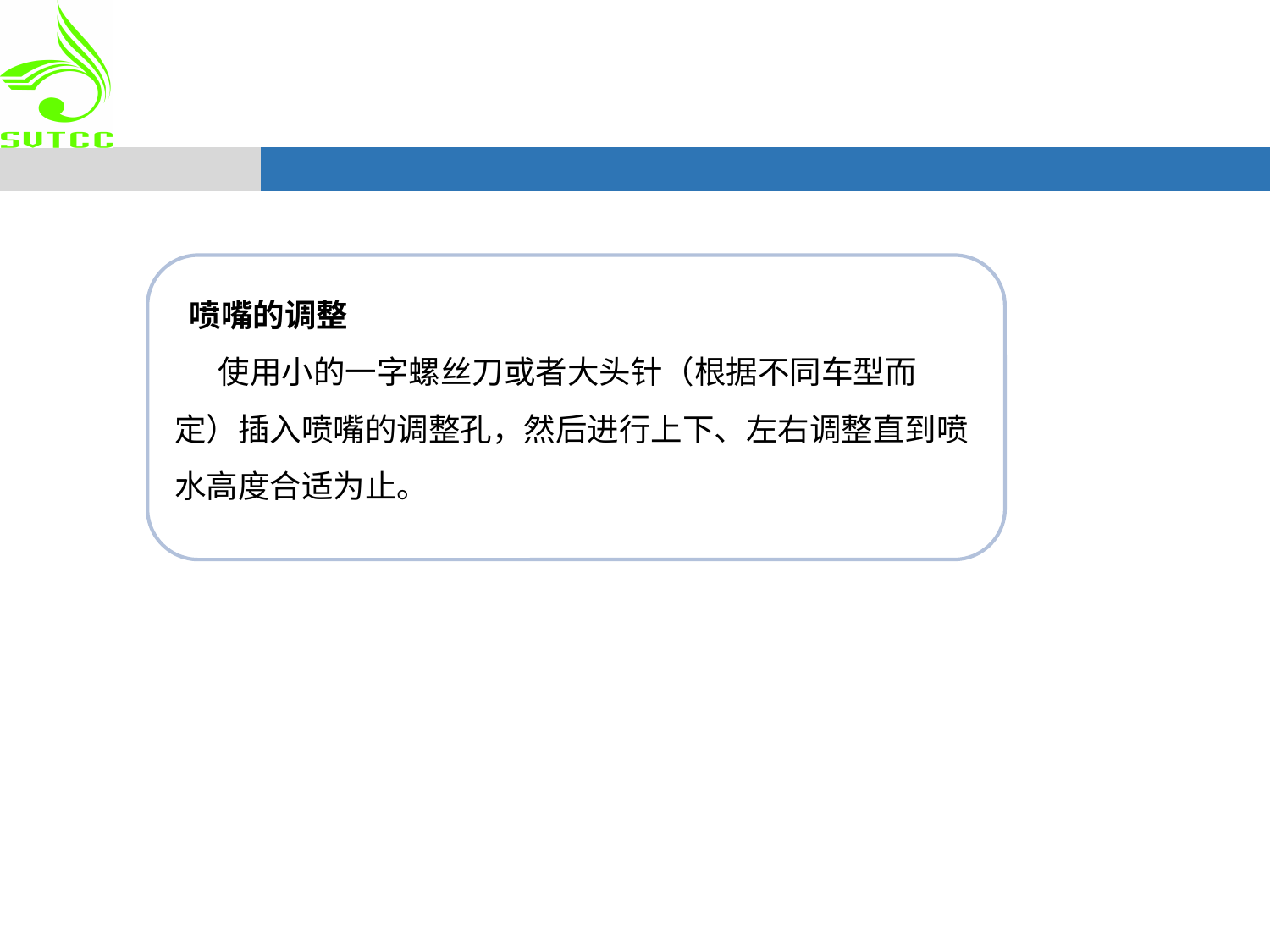

喷嘴的调整
     使用小的一字螺丝刀或者大头针（根据不同车型而定）插入喷嘴的调整孔，然后进行上下、左右调整直到喷水高度合适为止。